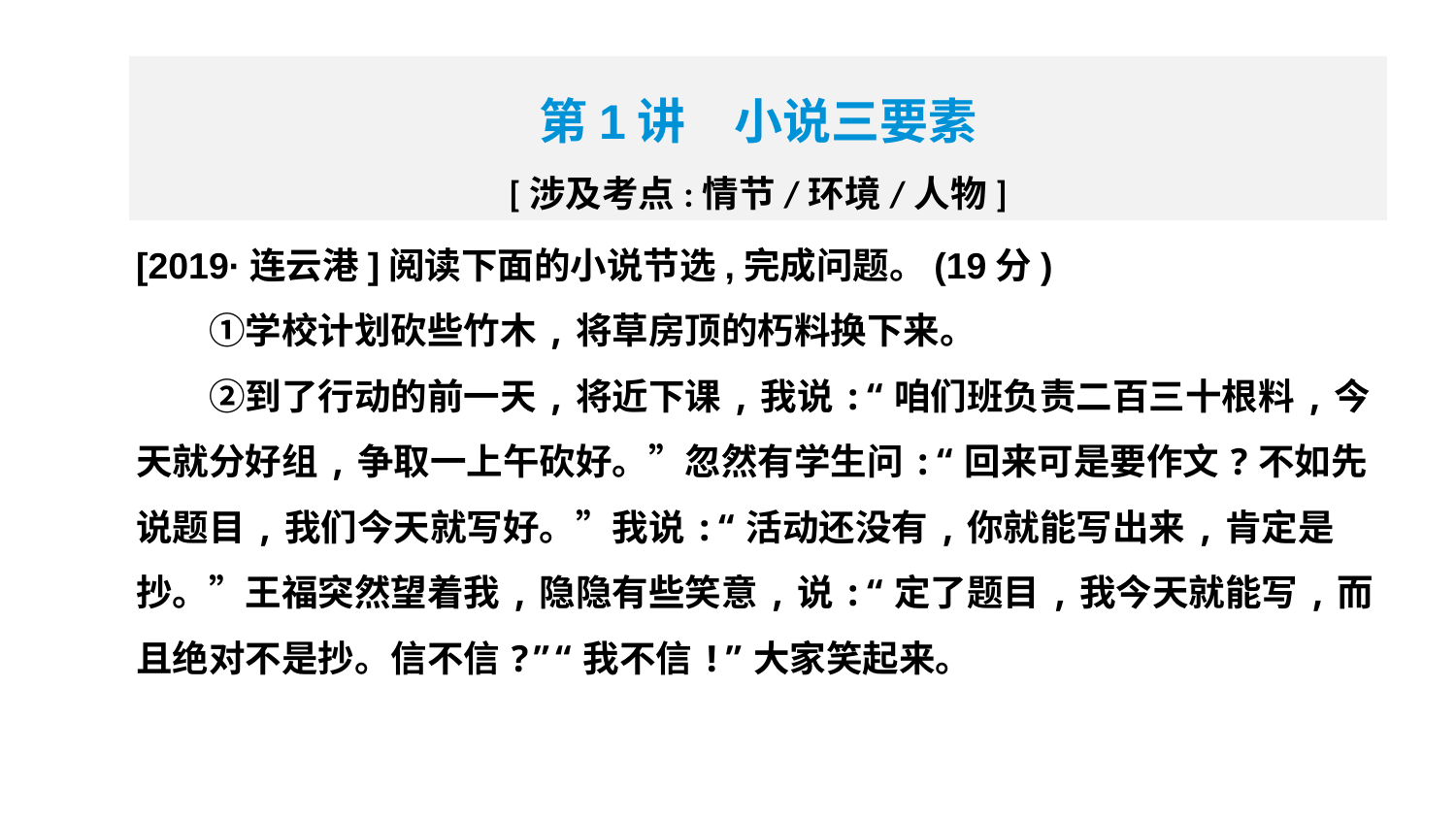

第1讲　小说三要素
[涉及考点:情节/环境/人物]
[2019·连云港]阅读下面的小说节选,完成问题。(19分)
　　①学校计划砍些竹木,将草房顶的朽料换下来。
　　②到了行动的前一天,将近下课,我说:“咱们班负责二百三十根料,今天就分好组,争取一上午砍好。”忽然有学生问:“回来可是要作文?不如先说题目,我们今天就写好。”我说:“活动还没有,你就能写出来,肯定是抄。”王福突然望着我,隐隐有些笑意,说:“定了题目,我今天就能写,而且绝对不是抄。信不信?”“我不信!”大家笑起来。